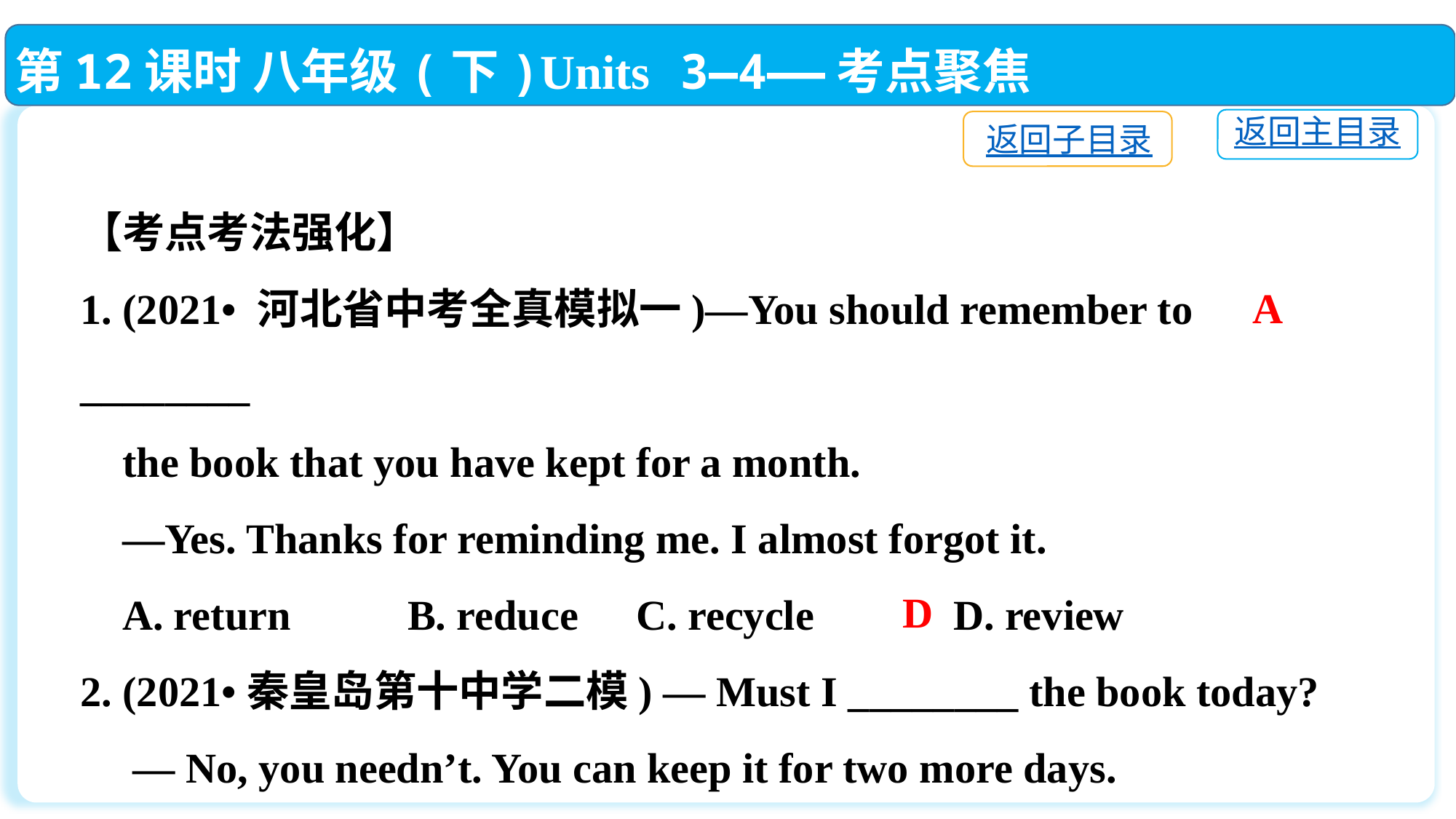

第12课时 八年级(下)Units 3—4——考点聚焦

返回主目录

返回子目录
【考点考法强化】
1. (2021• 河北省中考全真模拟一)—You should remember to ________
    the book that you have kept for a month.
    —Yes. Thanks for reminding me. I almost forgot it.
    A. return　	B. reduce 	 C. recycle　 	D. review
2. (2021•秦皇岛第十中学二模) — Must I ________ the book today?
     — No, you needn’t. You can keep it for two more days.
    A. remember	B. borrow 	C. buy 	D. return
A
D